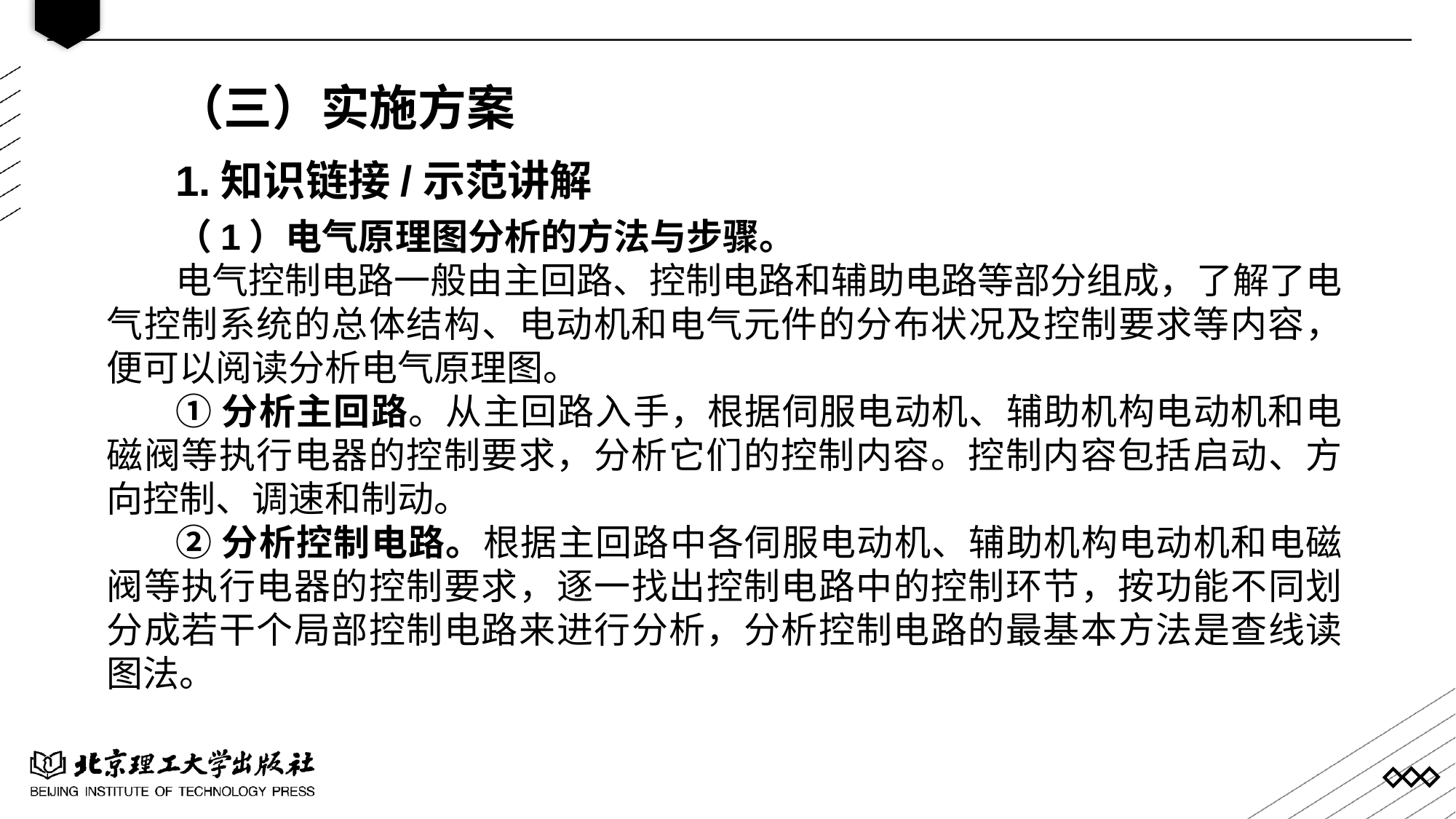

（三）实施方案
1.知识链接/示范讲解
（1）电气原理图分析的方法与步骤。
电气控制电路一般由主回路、控制电路和辅助电路等部分组成，了解了电气控制系统的总体结构、电动机和电气元件的分布状况及控制要求等内容，便可以阅读分析电气原理图。
①分析主回路。从主回路入手，根据伺服电动机、辅助机构电动机和电磁阀等执行电器的控制要求，分析它们的控制内容。控制内容包括启动、方向控制、调速和制动。
②分析控制电路。根据主回路中各伺服电动机、辅助机构电动机和电磁阀等执行电器的控制要求，逐一找出控制电路中的控制环节，按功能不同划分成若干个局部控制电路来进行分析，分析控制电路的最基本方法是查线读图法。